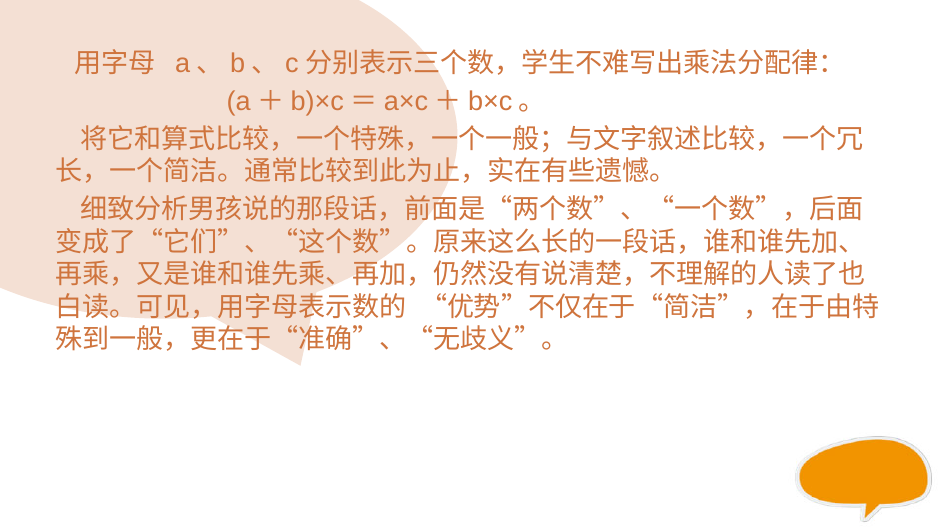

#
  用字母 a、b、c分别表示三个数，学生不难写出乘法分配律：
                      (a＋b)×c＝a×c＋b×c。
   将它和算式比较，一个特殊，一个一般；与文字叙述比较，一个冗长，一个简洁。通常比较到此为止，实在有些遗憾。
   细致分析男孩说的那段话，前面是“两个数”、“一个数”，后面变成了“它们”、“这个数”。原来这么长的一段话，谁和谁先加、再乘，又是谁和谁先乘、再加，仍然没有说清楚，不理解的人读了也白读。可见，用字母表示数的 “优势”不仅在于“简洁”，在于由特殊到一般，更在于“准确”、“无歧义”。